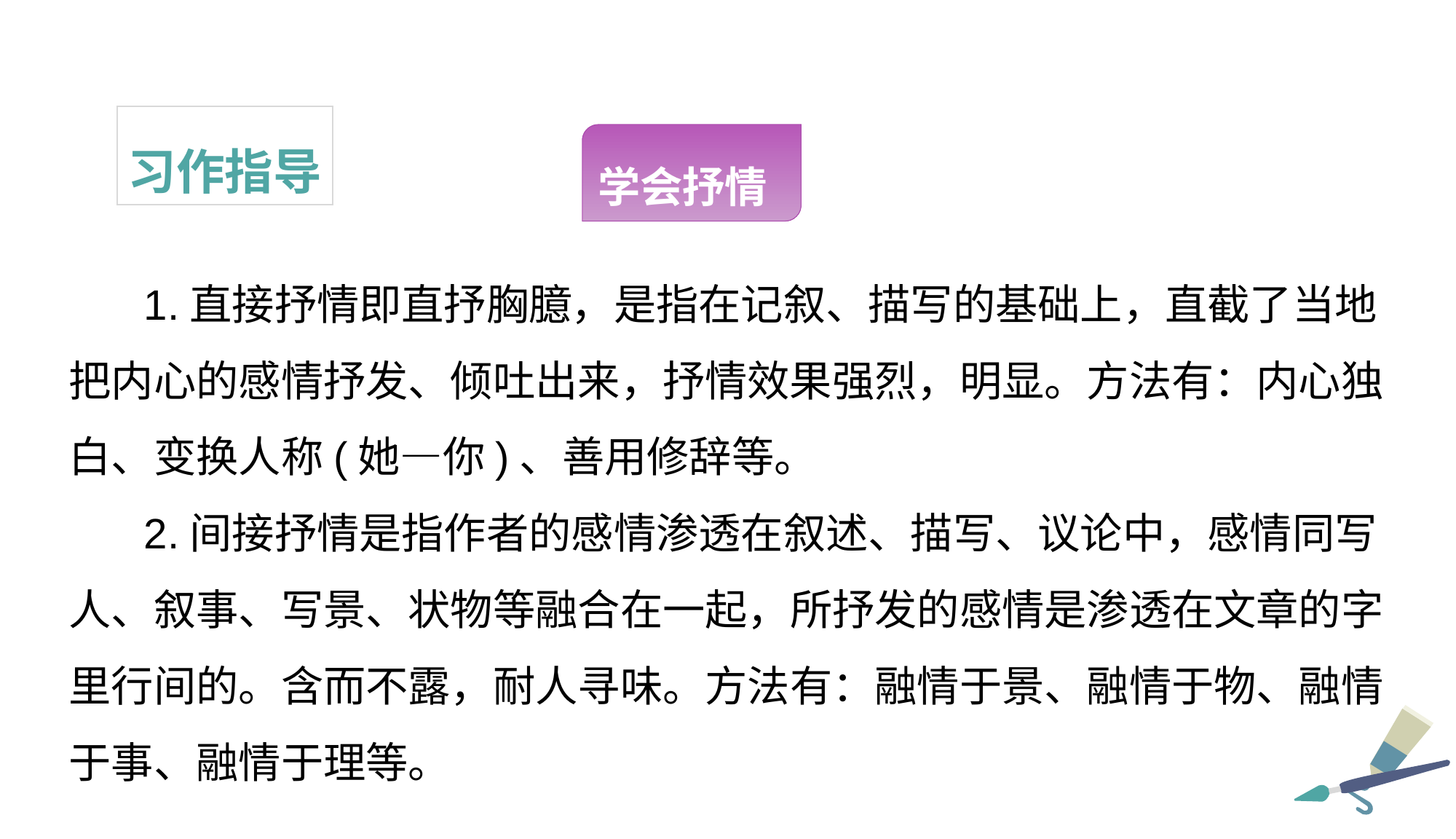

习作指导
学会抒情
1.直接抒情即直抒胸臆，是指在记叙、描写的基础上，直截了当地把内心的感情抒发、倾吐出来，抒情效果强烈，明显。方法有：内心独白、变换人称(她—你)、善用修辞等。
2.间接抒情是指作者的感情渗透在叙述、描写、议论中，感情同写人、叙事、写景、状物等融合在一起，所抒发的感情是渗透在文章的字里行间的。含而不露，耐人寻味。方法有：融情于景、融情于物、融情于事、融情于理等。